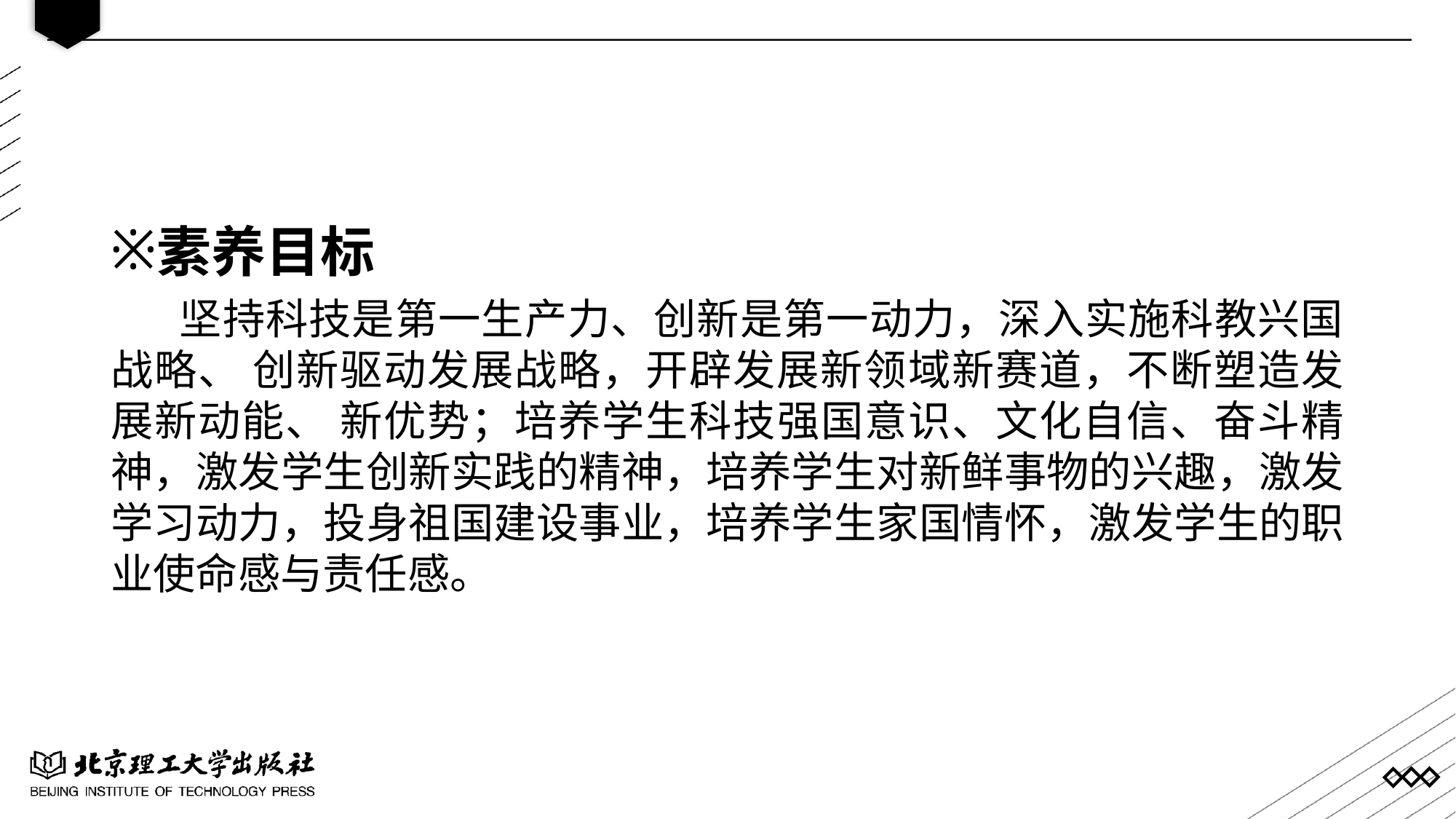

素养目标
坚持科技是第一生产力、创新是第一动力，深入实施科教兴国战略、 创新驱动发展战略，开辟发展新领域新赛道，不断塑造发展新动能、 新优势；培养学生科技强国意识、文化自信、奋斗精神，激发学生创新实践的精神，培养学生对新鲜事物的兴趣，激发学习动力，投身祖国建设事业，培养学生家国情怀，激发学生的职业使命感与责任感。